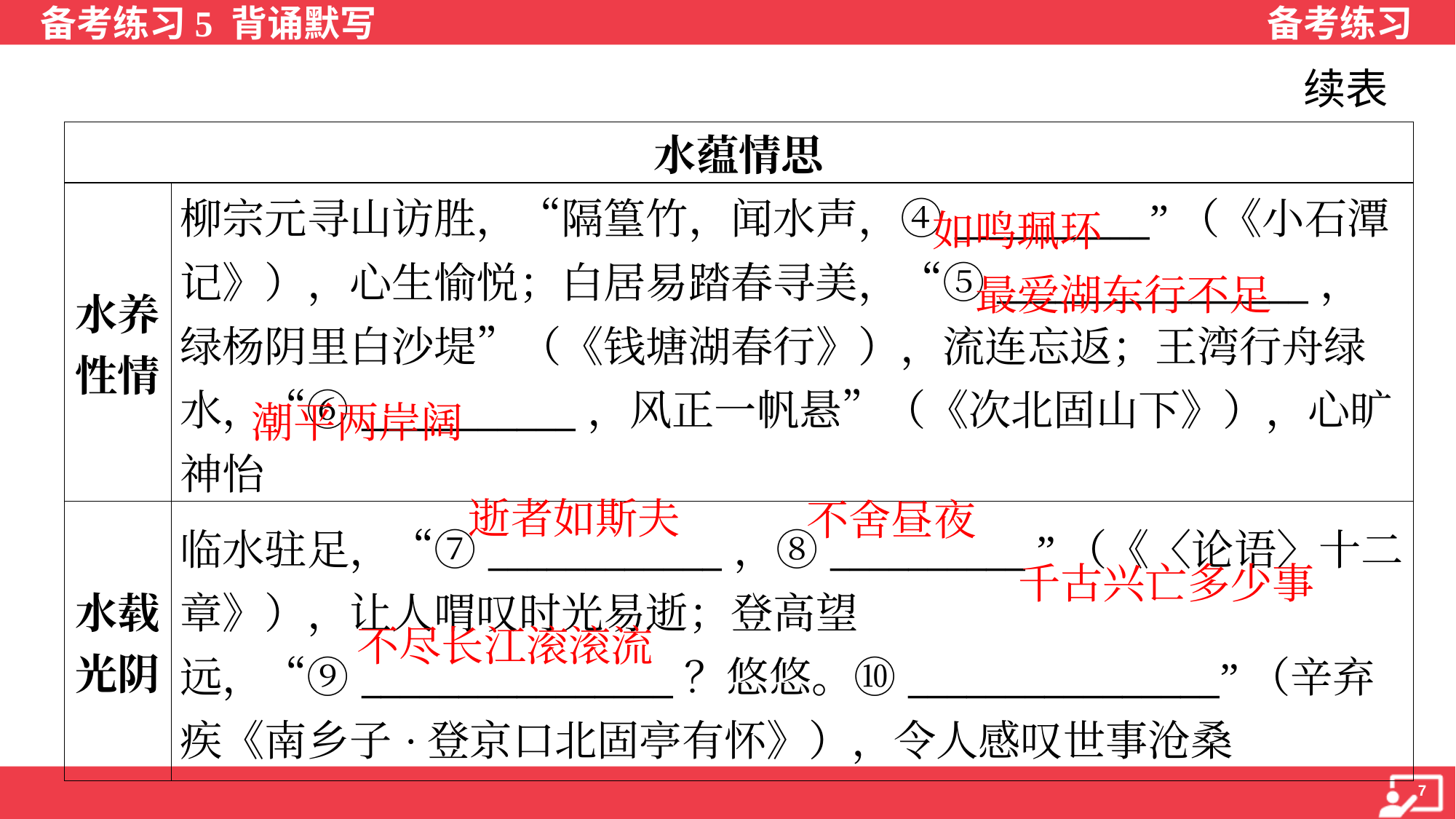

续表
| 水蕴情思 |  |
| --- | --- |
| 水养 性情 | 柳宗元寻山访胜，“隔篁竹，闻水声，④\_\_\_\_\_\_\_\_\_\_”（《小石潭 记》），心生愉悦；白居易踏春寻美，“⑤\_\_\_\_\_\_\_\_\_\_\_\_\_\_\_\_，绿杨阴里白沙堤”（《钱塘湖春行》），流连忘返；王湾行舟绿水，“⑥\_\_\_\_\_\_\_\_\_\_\_，风正一帆悬”（《次北固山下》），心旷神怡 |
| 水载 光阴 | 临水驻足，“⑦\_\_\_\_\_\_\_\_\_\_\_\_，⑧\_\_\_\_\_\_\_\_\_\_ ”（《〈论语〉十二章》），让人喟叹时光易逝；登高望远，“⑨\_\_\_\_\_\_\_\_\_\_\_\_\_\_\_\_？悠悠。⑩\_\_\_\_\_\_\_\_\_\_\_\_\_\_\_\_”（辛弃疾《南乡子·登京口北固亭有怀》），令人感叹世事沧桑 |
如鸣珮环
最爱湖东行不足
潮平两岸阔
逝者如斯夫
不舍昼夜
千古兴亡多少事
不尽长江滚滚流